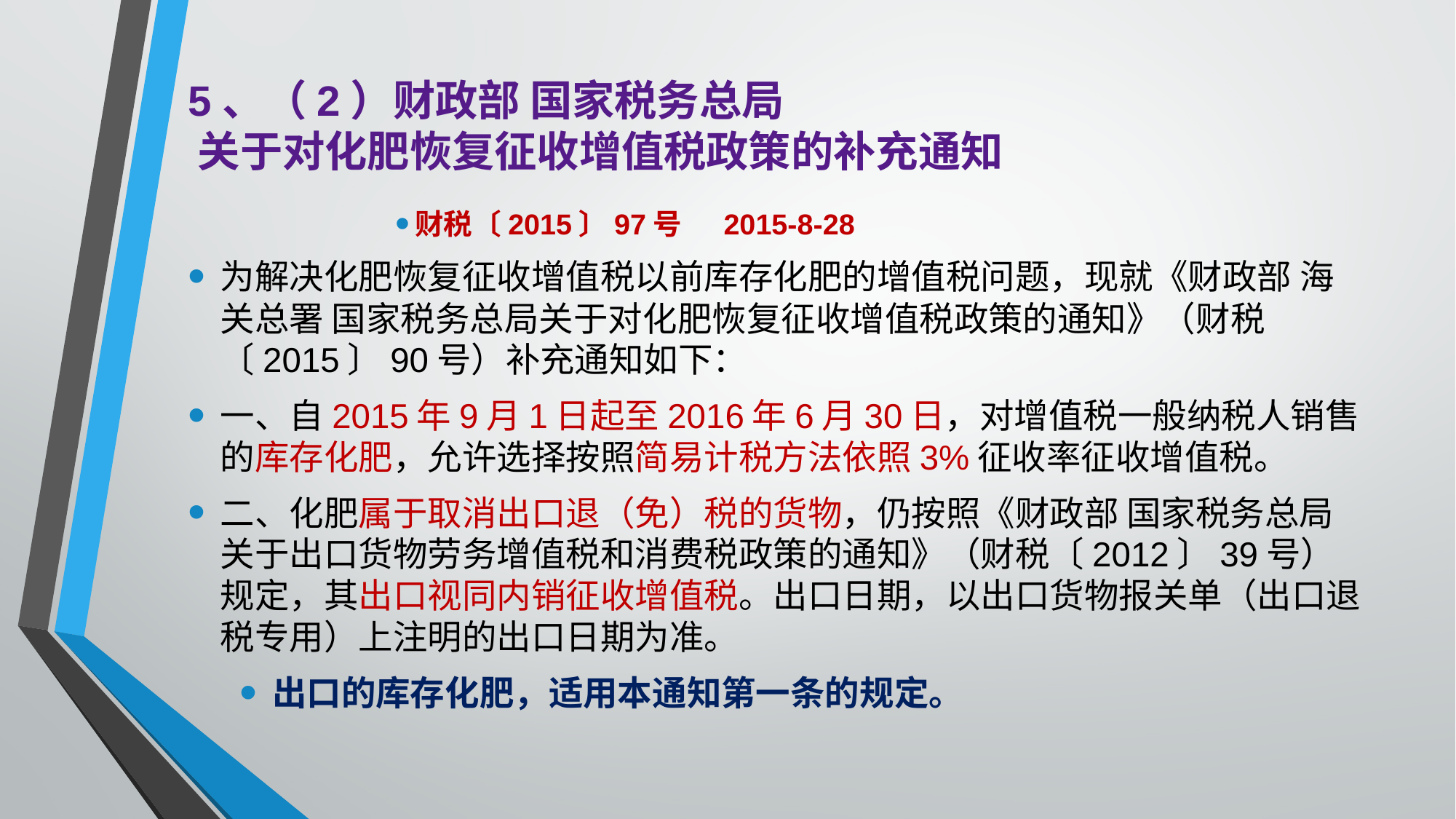

# 5、（2）财政部 国家税务总局 关于对化肥恢复征收增值税政策的补充通知
财税〔2015〕97号 　2015-8-28
为解决化肥恢复征收增值税以前库存化肥的增值税问题，现就《财政部 海关总署 国家税务总局关于对化肥恢复征收增值税政策的通知》（财税〔2015〕90号）补充通知如下：
一、自2015年9月1日起至2016年6月30日，对增值税一般纳税人销售的库存化肥，允许选择按照简易计税方法依照3%征收率征收增值税。
二、化肥属于取消出口退（免）税的货物，仍按照《财政部 国家税务总局关于出口货物劳务增值税和消费税政策的通知》（财税〔2012〕39号）规定，其出口视同内销征收增值税。出口日期，以出口货物报关单（出口退税专用）上注明的出口日期为准。
出口的库存化肥，适用本通知第一条的规定。